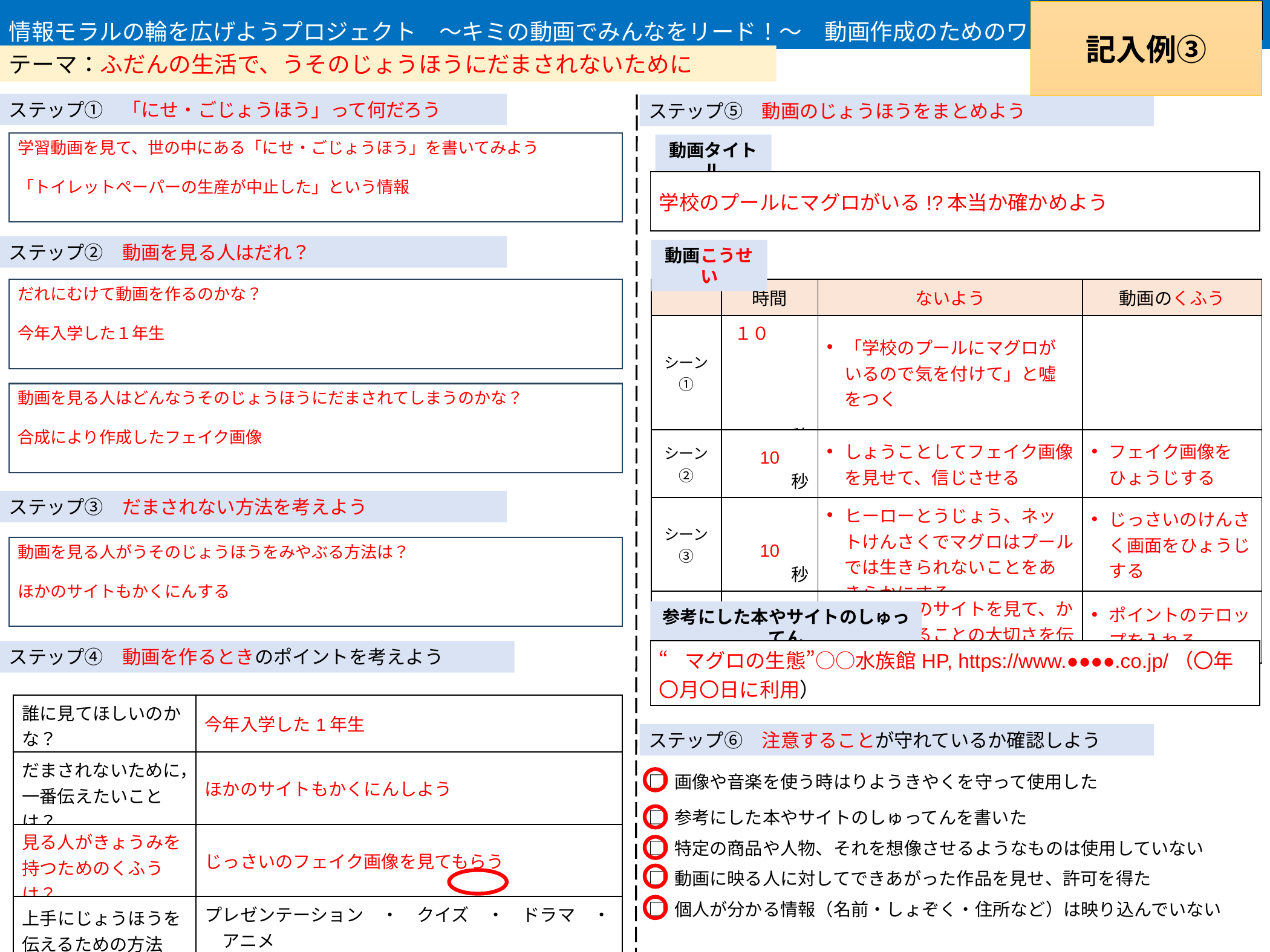

情報モラルの輪を広げようプロジェクト　～キミの動画でみんなをリード！～　動画作成のためのワークシート
記入例③
作品番号：●●-●●●●
テーマ：ふだんの生活で、うそのじょうほうにだまされないために
ステップ①　「にせ・ごじょうほう」って何だろう
ステップ⑤　動画のじょうほうをまとめよう
学習動画を見て、世の中にある「にせ・ごじょうほう」を書いてみよう

「トイレットペーパーの生産が中止した」という情報
動画タイトル
| 学校のプールにマグロがいる!?本当か確かめよう |
| --- |
ステップ②　動画を見る人はだれ？
動画こうせい
だれにむけて動画を作るのかな？

今年入学した１年生
|  | 時間 | ないよう | 動画のくふう |
| --- | --- | --- | --- |
| シーン① | １０　　　　　　　 　　　　秒 | 「学校のプールにマグロがいるので気を付けて」と噓をつく |  |
| シーン② | 10 　　　 秒 | しょうことしてフェイク画像を見せて、信じさせる | フェイク画像をひょうじする |
| シーン③ | 10 　　　 秒 | ヒーローとうじょう、ネットけんさくでマグロはプールでは生きられないことをあきらかにする | じっさいのけんさく画面をひょうじする |
| シーン④ | 10　　 　　　 秒 | ふくすうのサイトを見て、かくにんすることの大切さを伝える | ポイントのテロップを入れる |
動画を見る人はどんなうそのじょうほうにだまされてしまうのかな？

合成により作成したフェイク画像
ステップ③　だまされない方法を考えよう
動画を見る人がうそのじょうほうをみやぶる方法は？

ほかのサイトもかくにんする
参考にした本やサイトのしゅってん
| “マグロの生態”○○水族館HP, https://www.●●●●.co.jp/（〇年〇月〇日に利用） |
| --- |
ステップ④　動画を作るときのポイントを考えよう
| 誰に見てほしいのかな？ | 今年入学した1年生 |
| --- | --- |
| だまされないために， 一番伝えたいことは？ | ほかのサイトもかくにんしよう |
| 見る人がきょうみを持つためのくふうは？ | じっさいのフェイク画像を見てもらう |
| 上手にじょうほうを伝えるための方法は？ | プレゼンテーション　・　クイズ　・　ドラマ　・　アニメ ・　その他（　　　　　　　　　　　　　　　　　　　　　　　　　　　　　　　） |
ステップ⑥　注意することが守れているか確認しよう
□ 画像や音楽を使う時はりようきやくを守って使用した

□ 参考にした本やサイトのしゅってんを書いた

□ 特定の商品や人物、それを想像させるようなものは使用していない

□ 動画に映る人に対してできあがった作品を見せ、許可を得た

□ 個人が分かる情報（名前・しょぞく・住所など）は映り込んでいない